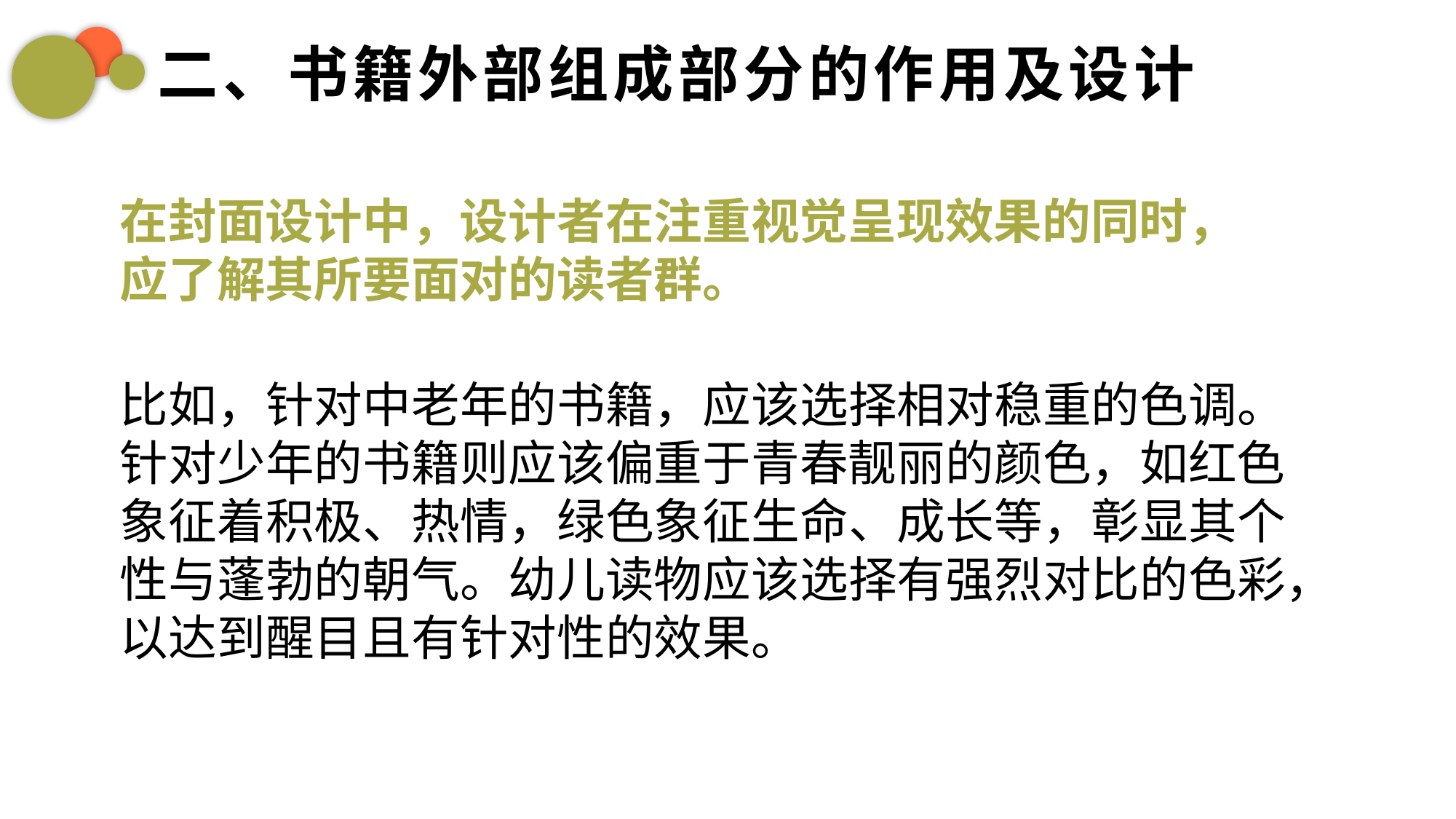

二、书籍外部组成部分的作用及设计
在封面设计中，设计者在注重视觉呈现效果的同时，应了解其所要面对的读者群。
比如，针对中老年的书籍，应该选择相对稳重的色调。针对少年的书籍则应该偏重于青春靓丽的颜色，如红色象征着积极、热情，绿色象征生命、成长等，彰显其个
性与蓬勃的朝气。幼儿读物应该选择有强烈对比的色彩，以达到醒目且有针对性的效果。